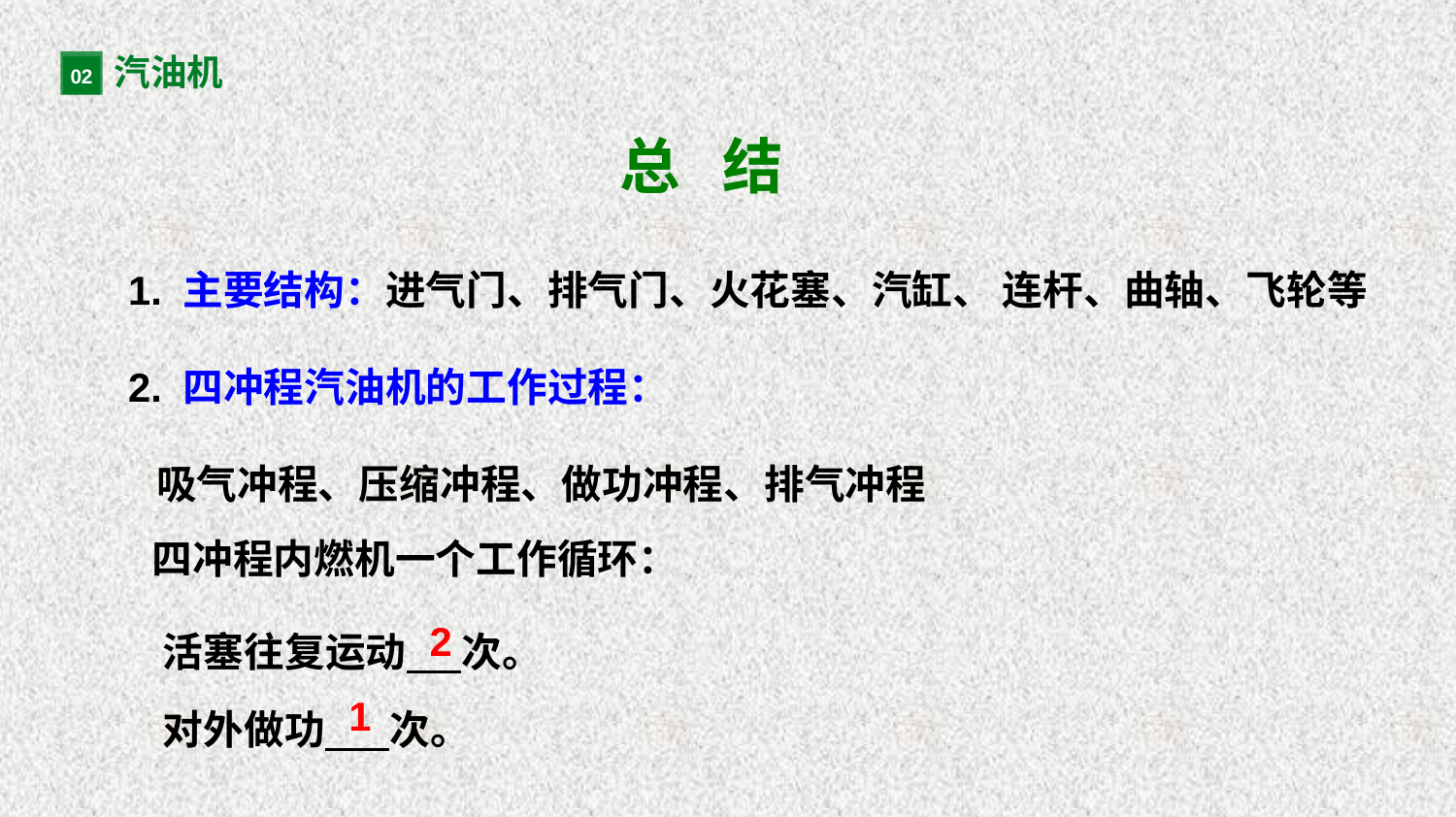

汽油机

02
总   结
1. 主要结构：进气门、排气门、火花塞、汽缸、 连杆、曲轴、飞轮等
2. 四冲程汽油机的工作过程：
  吸气冲程、压缩冲程、做功冲程、排气冲程
四冲程内燃机一个工作循环：
活塞往复运动      次。
对外做功       次。

2
1